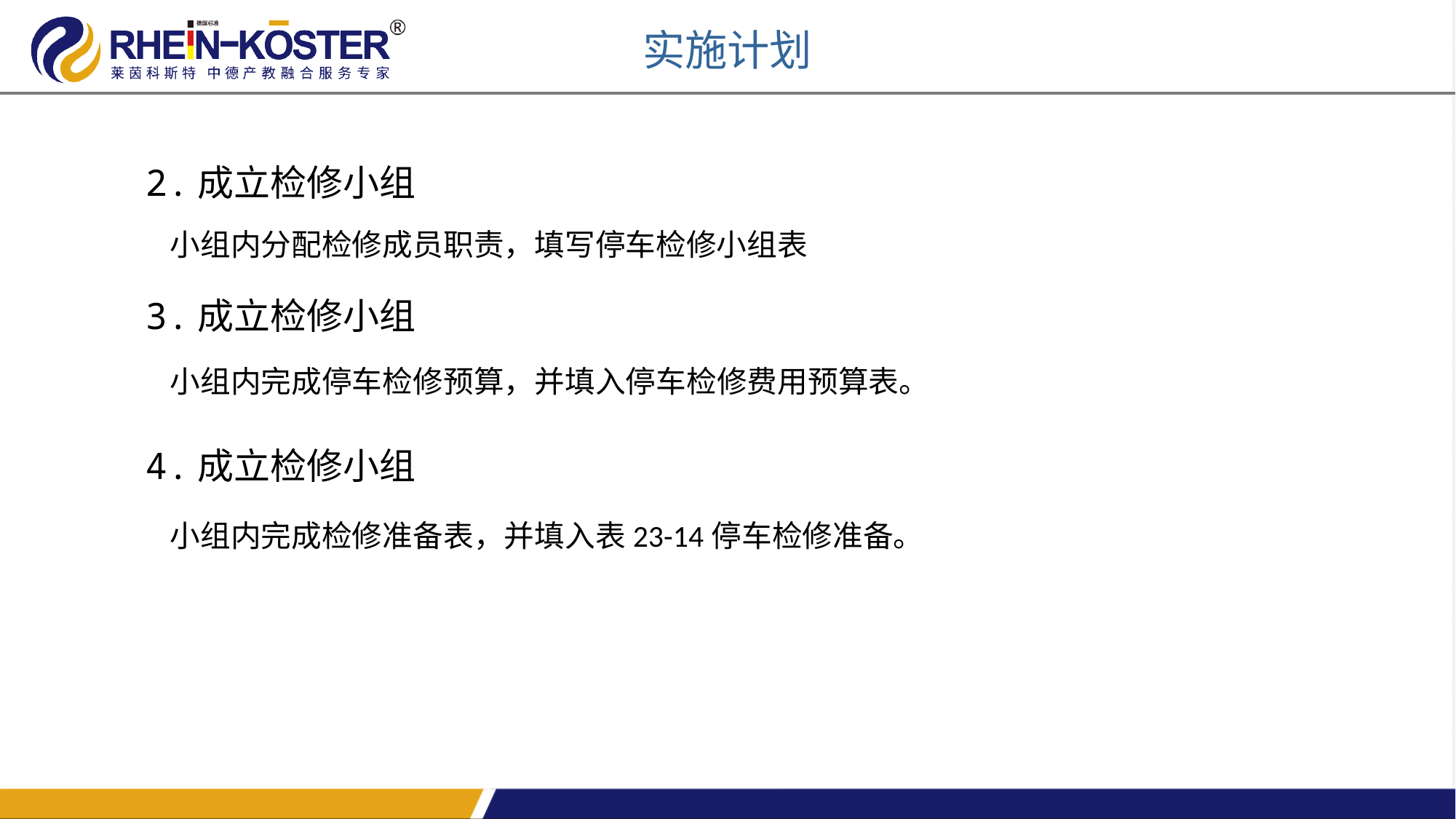

实施计划
2.成立检修小组
小组内分配检修成员职责，填写停车检修小组表
3.成立检修小组
小组内完成停车检修预算，并填入停车检修费用预算表。
4.成立检修小组
小组内完成检修准备表，并填入表23-14停车检修准备。